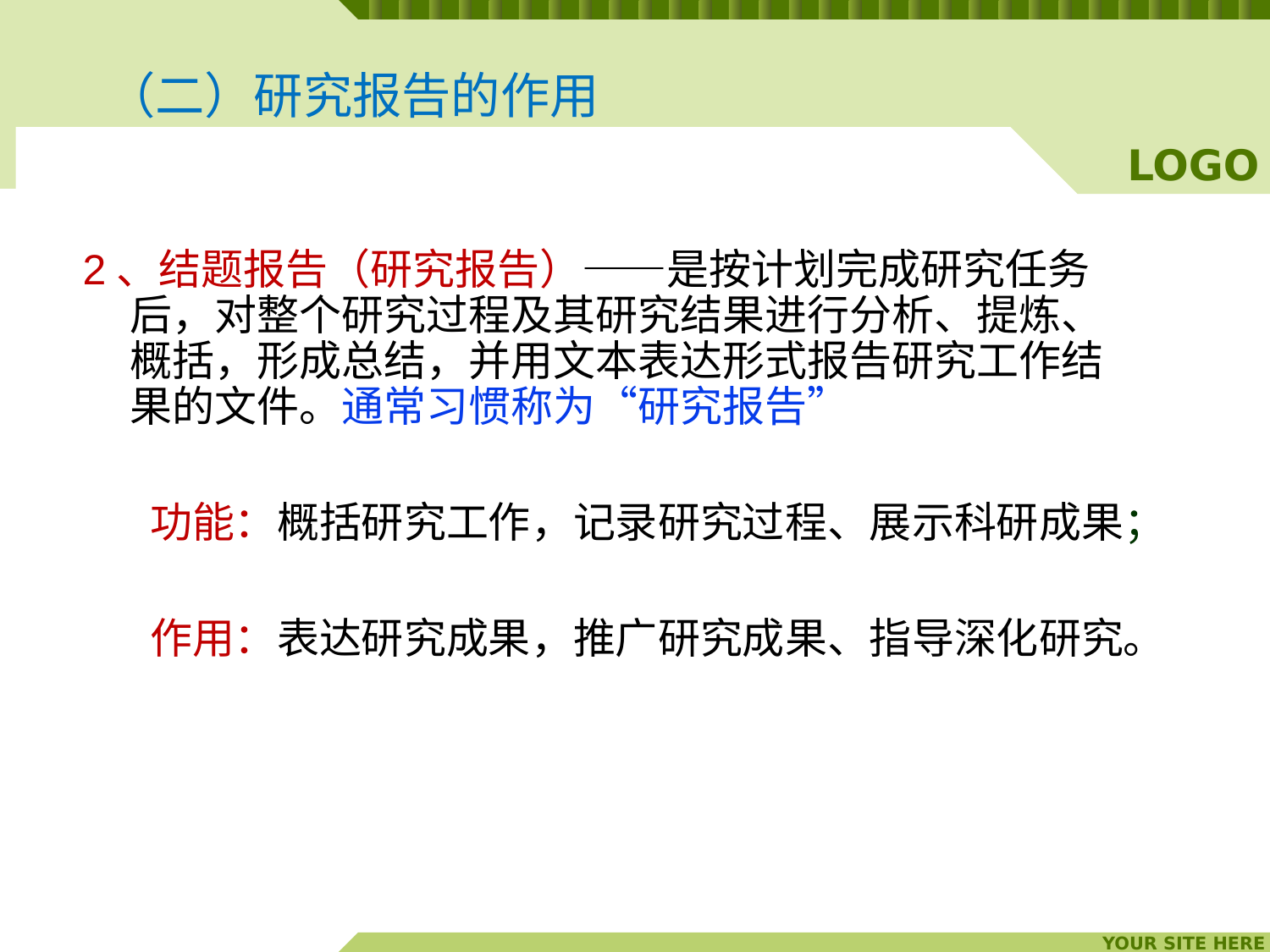

（二）研究报告的作用

2、结题报告（研究报告）——是按计划完成研究任务后，对整个研究过程及其研究结果进行分析、提炼、概括，形成总结，并用文本表达形式报告研究工作结果的文件。通常习惯称为“研究报告”

      功能：概括研究工作，记录研究过程、展示科研成果；

      作用：表达研究成果，推广研究成果、指导深化研究。